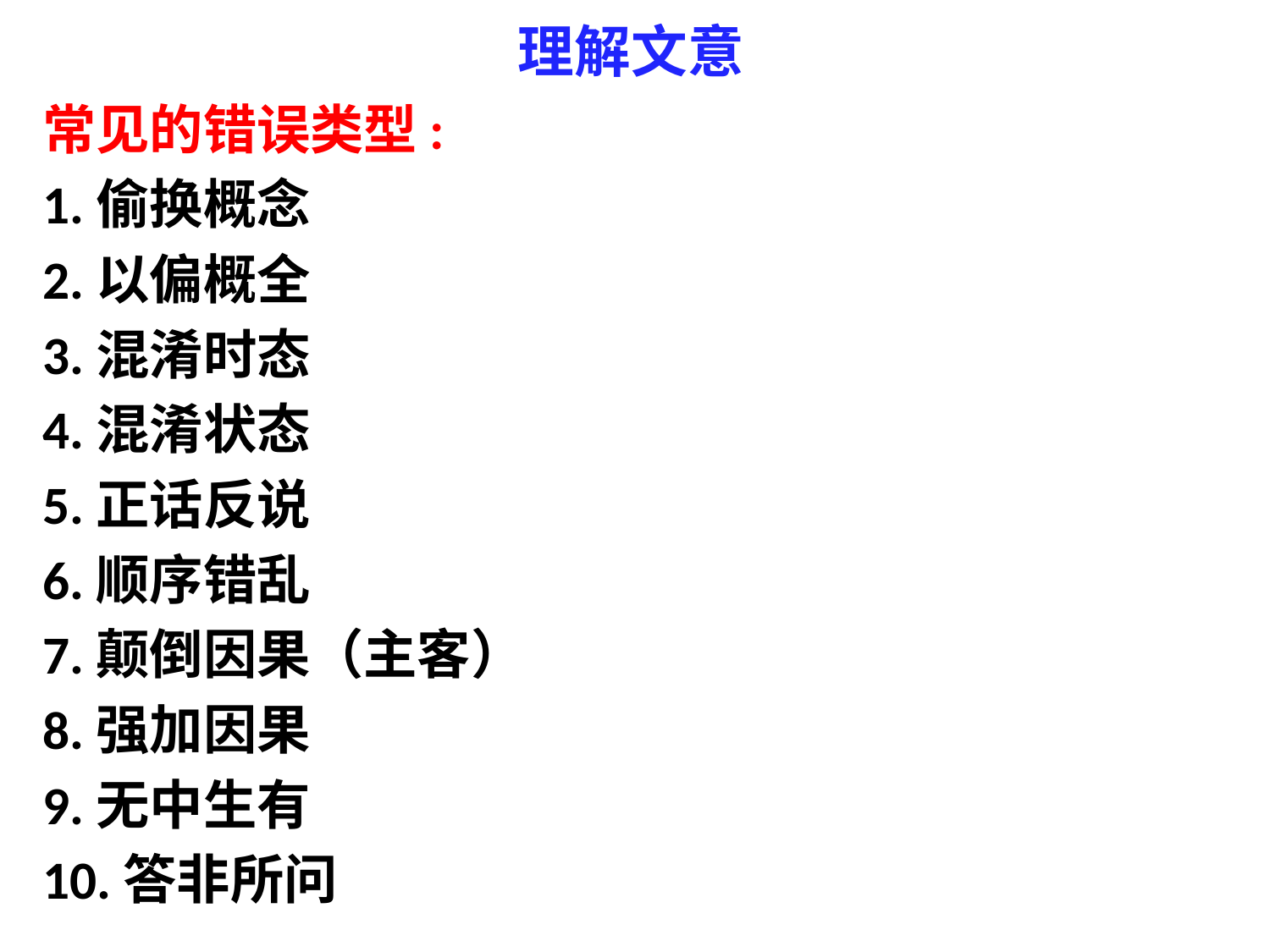

# 理解文意
常见的错误类型:
1.偷换概念
2.以偏概全
3.混淆时态
4.混淆状态
5.正话反说
6.顺序错乱
7.颠倒因果（主客）
8.强加因果
9.无中生有
10.答非所问